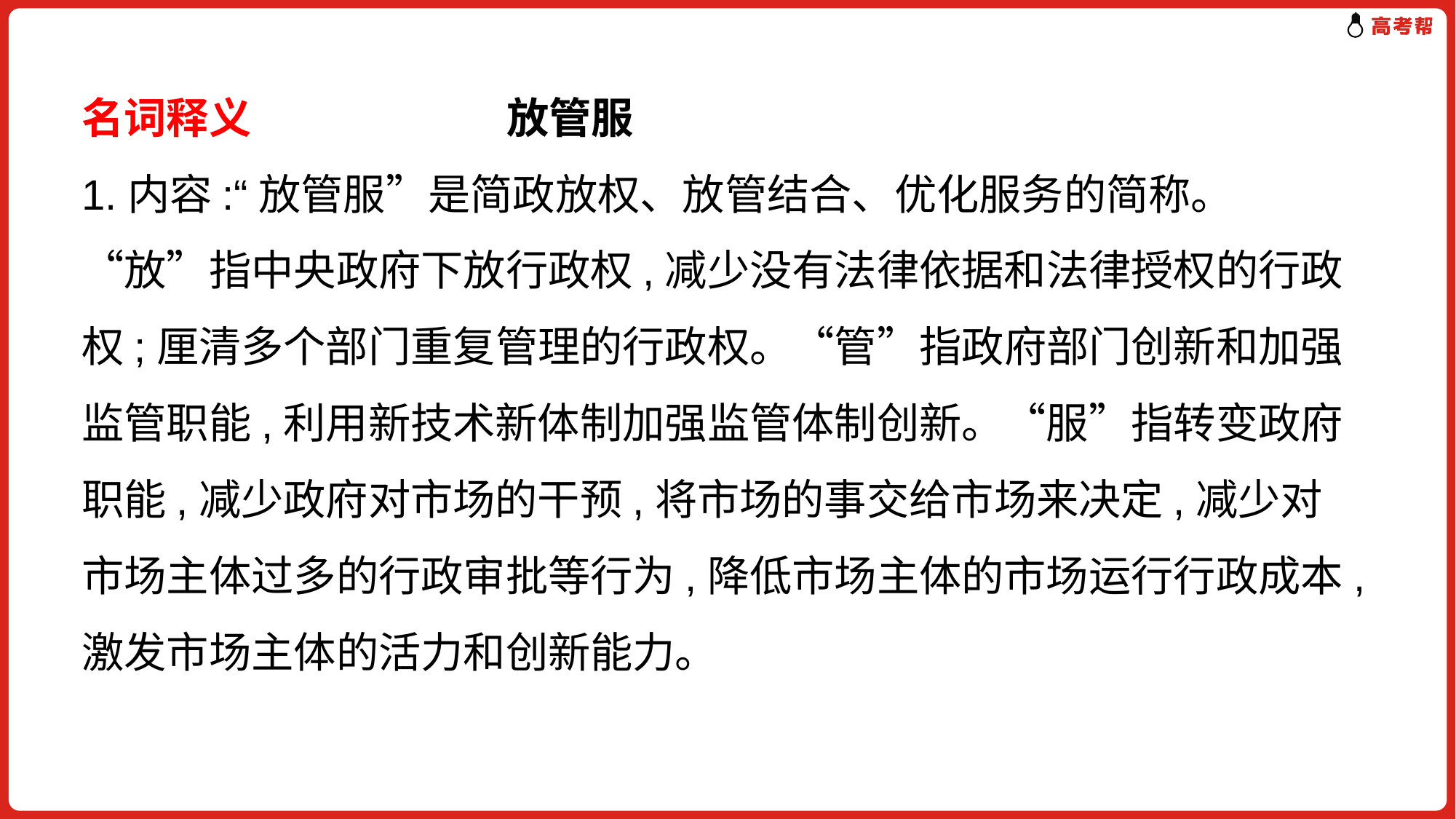

名词释义                           放管服
1.内容:“放管服”是简政放权、放管结合、优化服务的简称。“放”指中央政府下放行政权,减少没有法律依据和法律授权的行政权;厘清多个部门重复管理的行政权。“管”指政府部门创新和加强监管职能,利用新技术新体制加强监管体制创新。“服”指转变政府职能,减少政府对市场的干预,将市场的事交给市场来决定,减少对市场主体过多的行政审批等行为,降低市场主体的市场运行行政成本,激发市场主体的活力和创新能力。